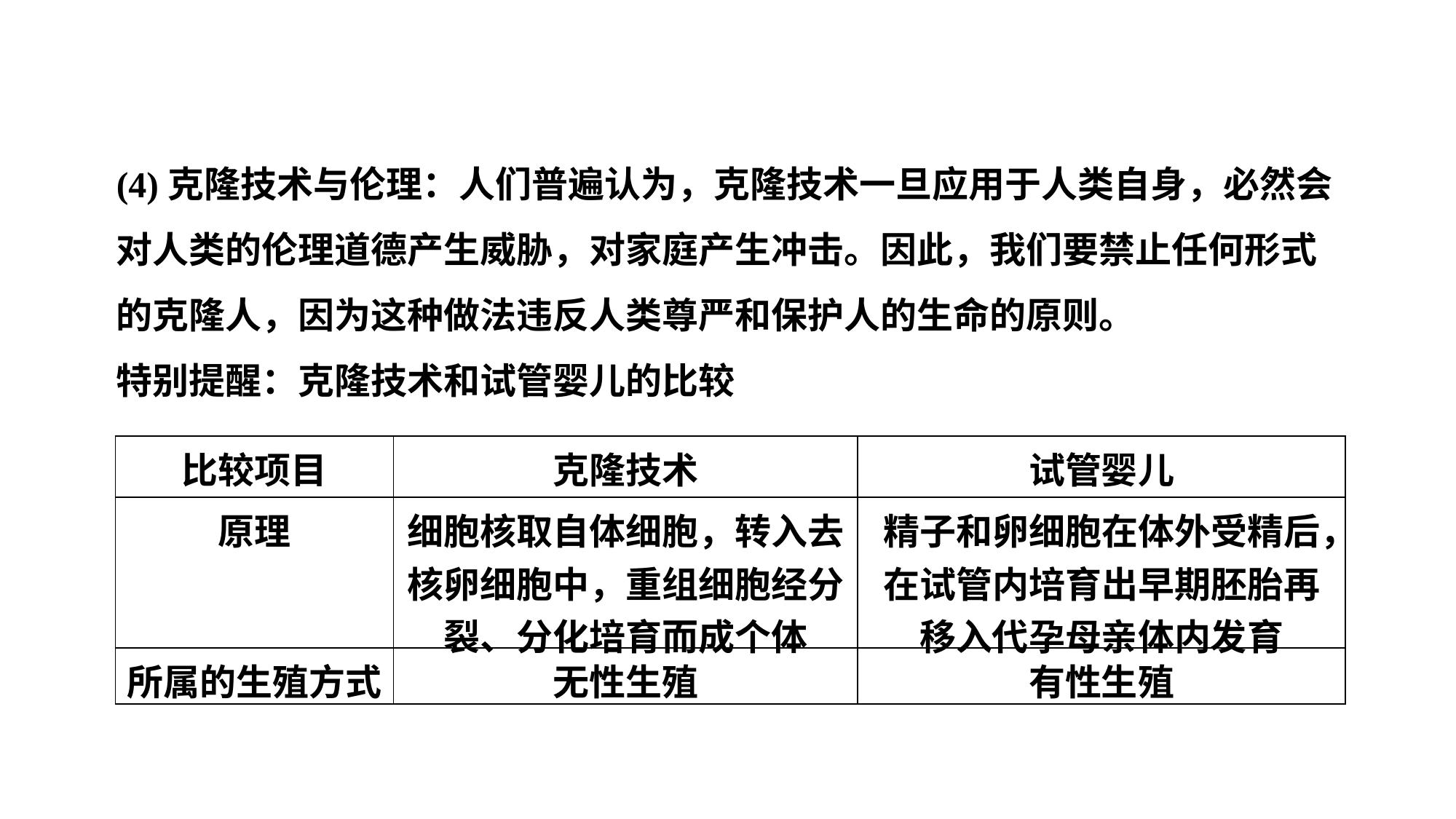

(4)克隆技术与伦理：人们普遍认为，克隆技术一旦应用于人类自身，必然会对人类的伦理道德产生威胁，对家庭产生冲击。因此，我们要禁止任何形式的克隆人，因为这种做法违反人类尊严和保护人的生命的原则。
特别提醒：克隆技术和试管婴儿的比较
| 比较项目 | 克隆技术 | 试管婴儿 |
| --- | --- | --- |
| 原理 | 细胞核取自体细胞，转入去核卵细胞中，重组细胞经分裂、分化培育而成个体 | 精子和卵细胞在体外受精后，在试管内培育出早期胚胎再移入代孕母亲体内发育 |
| 所属的生殖方式 | 无性生殖 | 有性生殖 |